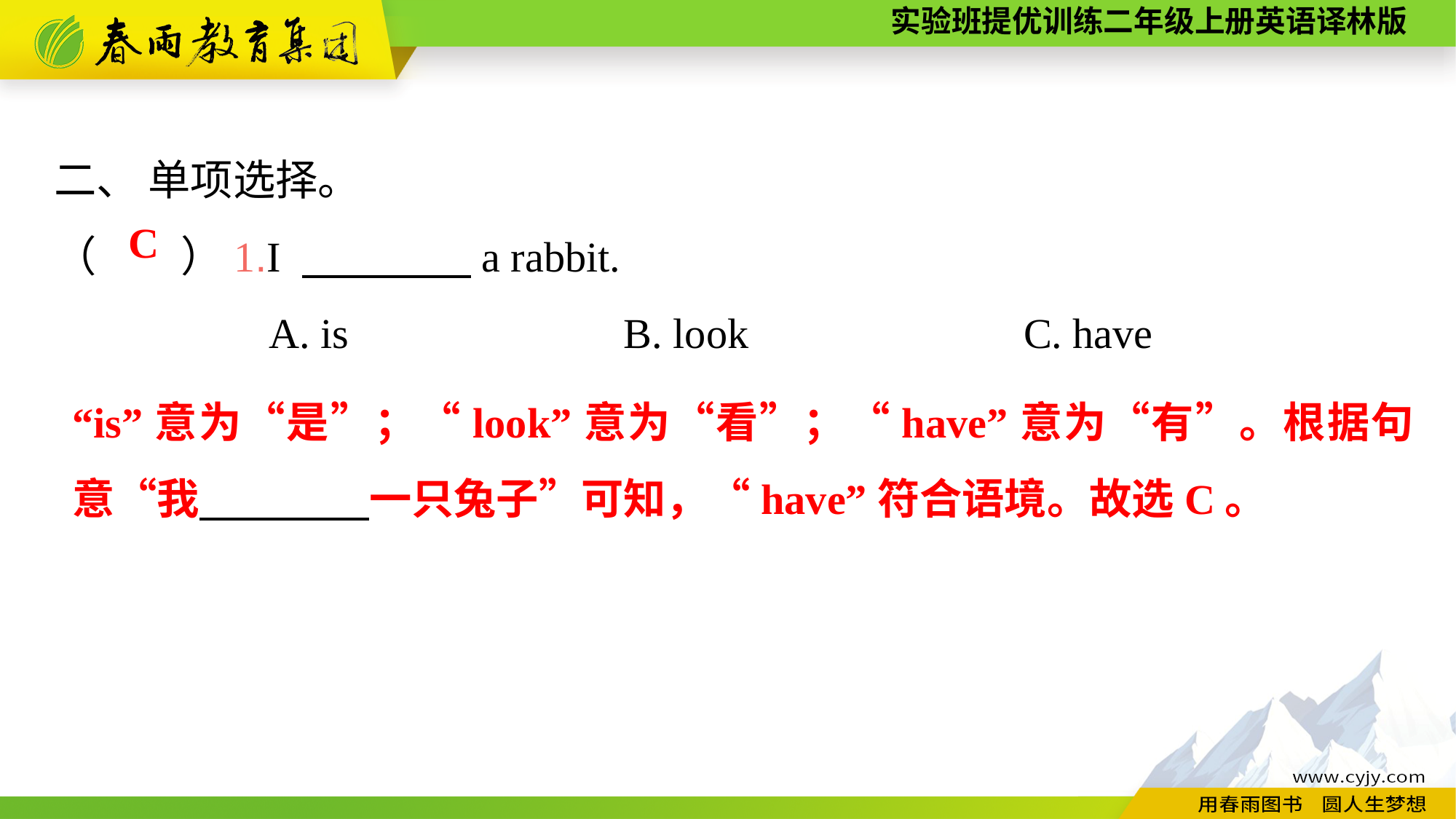

二、 单项选择。
（　　）1.I 　　　　a rabbit.
A. is　　　　　　B. look　　　　　　C. have
C
“is”意为“是”；“look”意为“看”；“have”意为“有”。根据句意“我　　　　一只兔子”可知，“have”符合语境。故选C。